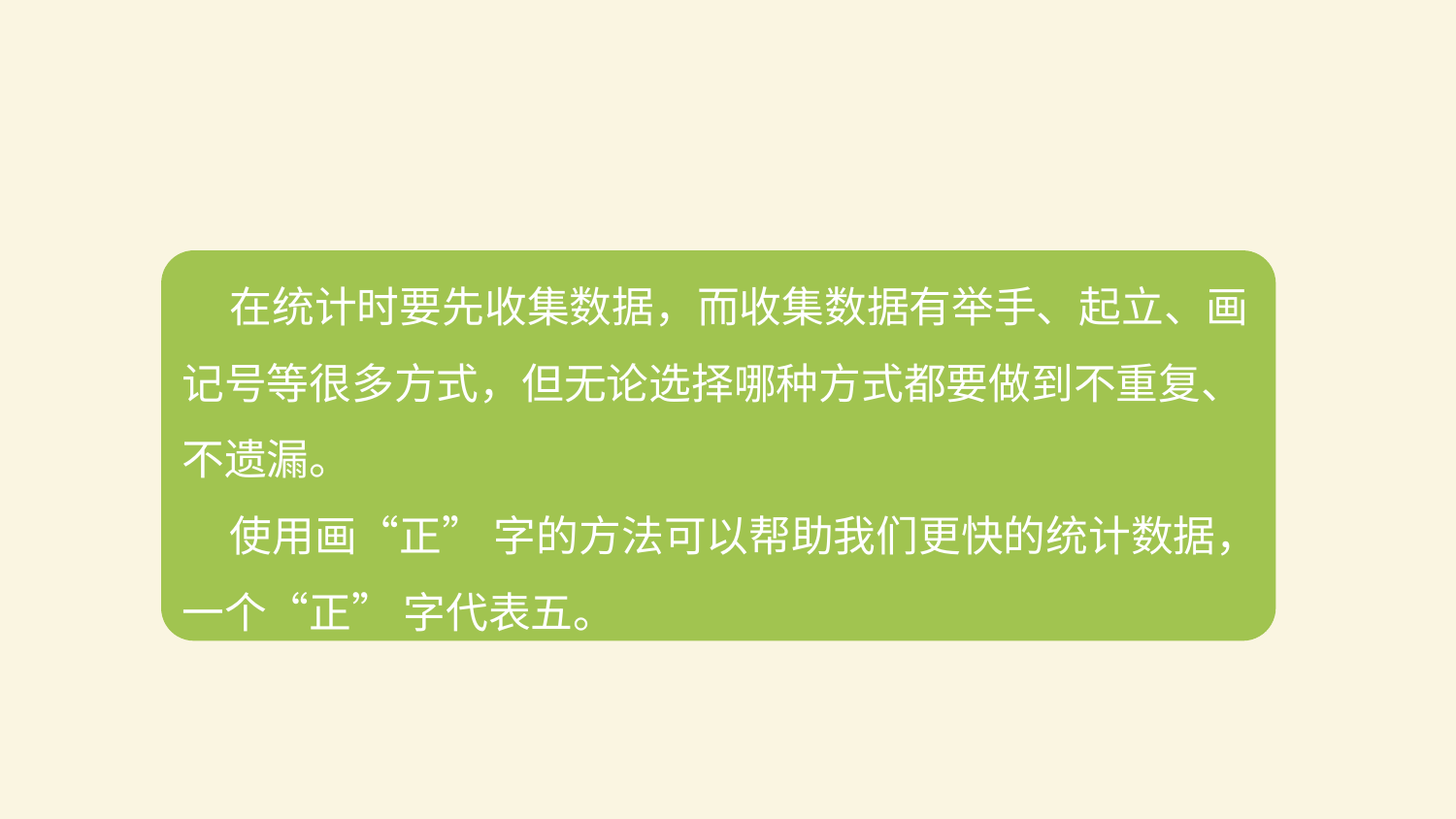

在统计时要先收集数据，而收集数据有举手、起立、画记号等很多方式，但无论选择哪种方式都要做到不重复、不遗漏。
    使用画“正” 字的方法可以帮助我们更快的统计数据，一个“正” 字代表五。